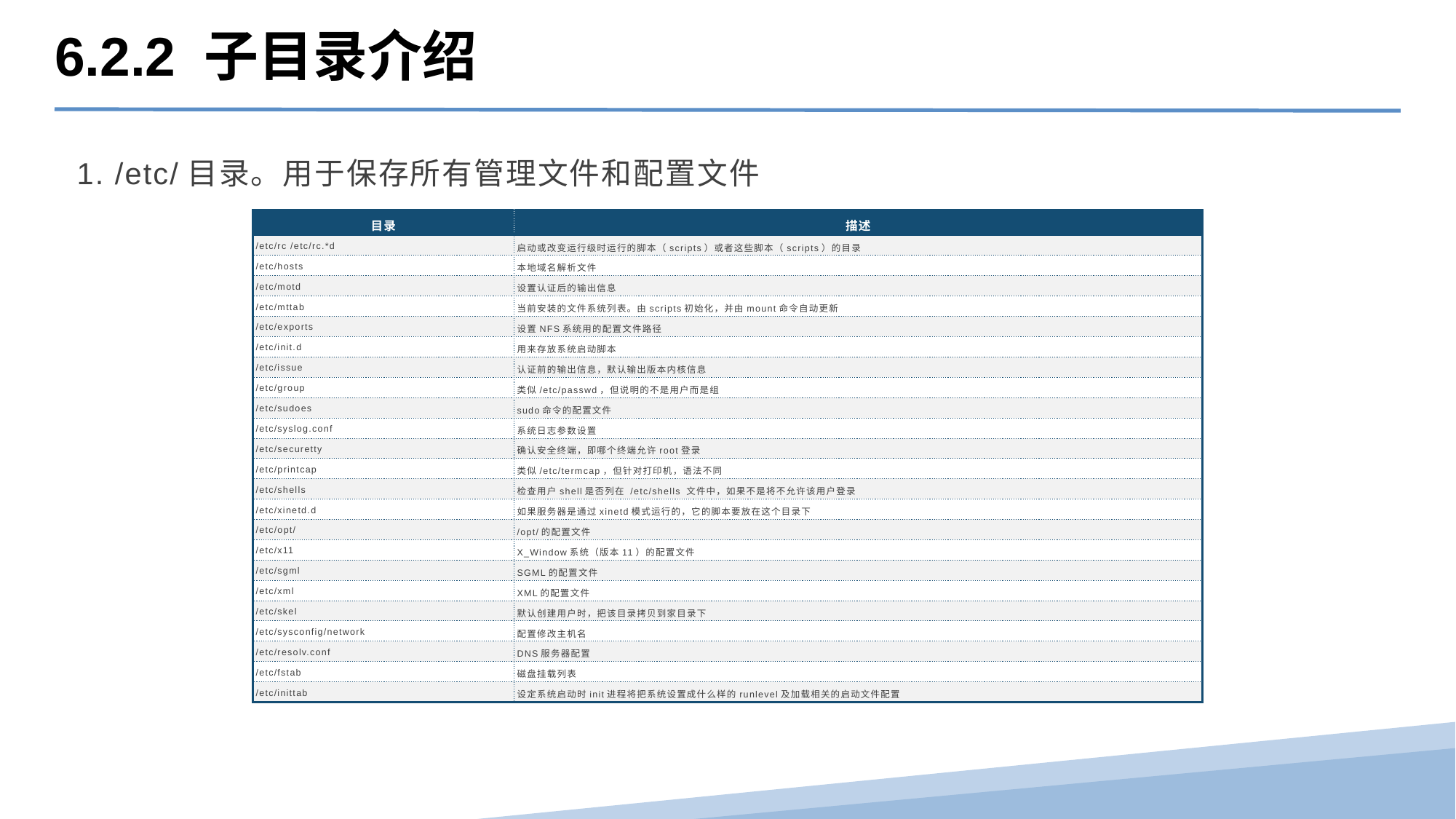

6.2.2 子目录介绍
1. /etc/目录。用于保存所有管理文件和配置文件
| 目录 | 描述 |
| --- | --- |
| /etc/rc /etc/rc.\*d | 启动或改变运行级时运行的脚本（scripts）或者这些脚本（scripts）的目录 |
| /etc/hosts | 本地域名解析文件 |
| /etc/motd | 设置认证后的输出信息 |
| /etc/mttab | 当前安装的文件系统列表。由scripts初始化，并由mount命令自动更新 |
| /etc/exports | 设置NFS系统用的配置文件路径 |
| /etc/init.d | 用来存放系统启动脚本 |
| /etc/issue | 认证前的输出信息，默认输出版本内核信息 |
| /etc/group | 类似/etc/passwd，但说明的不是用户而是组 |
| /etc/sudoes | sudo命令的配置文件 |
| /etc/syslog.conf | 系统日志参数设置 |
| /etc/securetty | 确认安全终端，即哪个终端允许root登录 |
| /etc/printcap | 类似/etc/termcap，但针对打印机，语法不同 |
| /etc/shells | 检查用户shell是否列在 /etc/shells 文件中，如果不是将不允许该用户登录 |
| /etc/xinetd.d | 如果服务器是通过xinetd模式运行的，它的脚本要放在这个目录下 |
| /etc/opt/ | /opt/的配置文件 |
| /etc/x11 | X\_Window系统（版本11）的配置文件 |
| /etc/sgml | SGML的配置文件 |
| /etc/xml | XML的配置文件 |
| /etc/skel | 默认创建用户时，把该目录拷贝到家目录下 |
| /etc/sysconfig/network | 配置修改主机名 |
| /etc/resolv.conf | DNS服务器配置 |
| /etc/fstab | 磁盘挂载列表 |
| /etc/inittab | 设定系统启动时init进程将把系统设置成什么样的runlevel及加载相关的启动文件配置 |